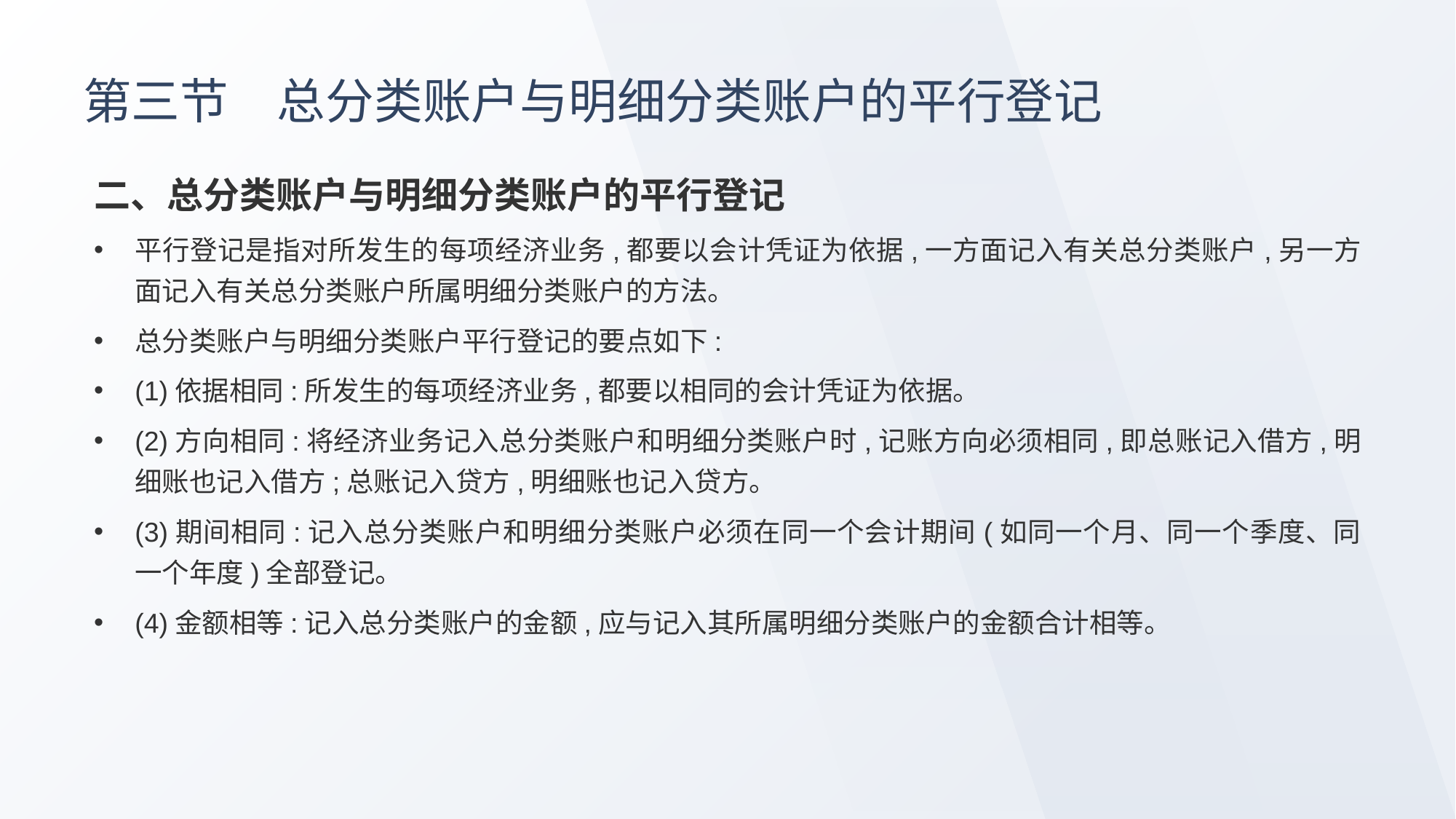

# 第三节　总分类账户与明细分类账户的平行登记
二、总分类账户与明细分类账户的平行登记
平行登记是指对所发生的每项经济业务,都要以会计凭证为依据,一方面记入有关总分类账户,另一方面记入有关总分类账户所属明细分类账户的方法。
总分类账户与明细分类账户平行登记的要点如下:
(1)依据相同:所发生的每项经济业务,都要以相同的会计凭证为依据。
(2)方向相同:将经济业务记入总分类账户和明细分类账户时,记账方向必须相同,即总账记入借方,明细账也记入借方;总账记入贷方,明细账也记入贷方。
(3)期间相同:记入总分类账户和明细分类账户必须在同一个会计期间(如同一个月、同一个季度、同一个年度)全部登记。
(4)金额相等:记入总分类账户的金额,应与记入其所属明细分类账户的金额合计相等。